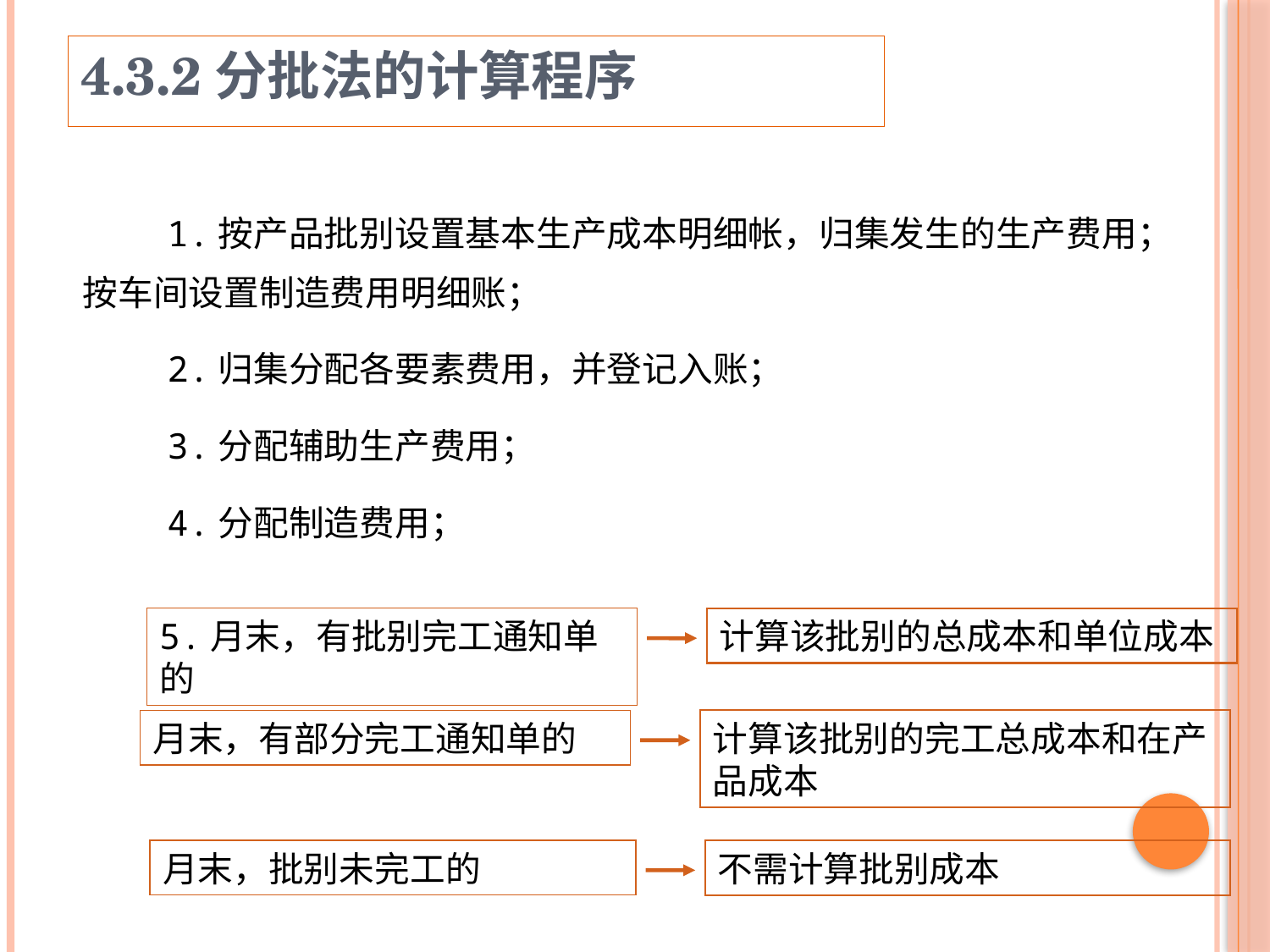

4.3.2分批法的计算程序
    1.按产品批别设置基本生产成本明细帐，归集发生的生产费用；按车间设置制造费用明细账；
    2.归集分配各要素费用，并登记入账；
    3.分配辅助生产费用；
    4.分配制造费用；
5.月末，有批别完工通知单的
计算该批别的总成本和单位成本

月末，有部分完工通知单的
计算该批别的完工总成本和在产品成本

月末，批别未完工的
不需计算批别成本